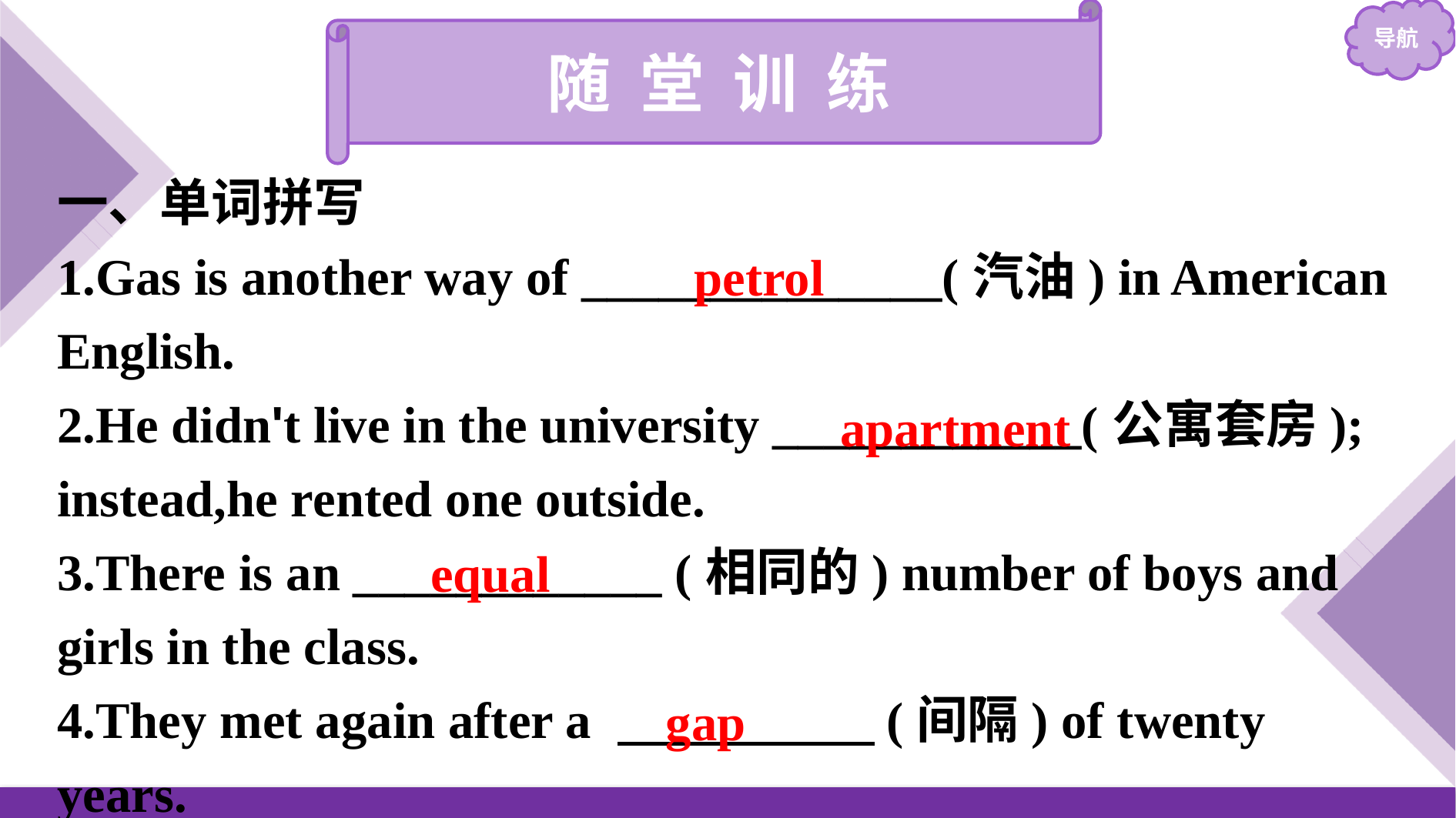

随  堂  训  练
一、单词拼写
1.Gas is another way of ______________(汽油) in American English.
2.He didn't live in the university ____________(公寓套房); instead,he rented one outside.
3.There is an ____________ (相同的) number of boys and girls in the class.
4.They met again after a 　　　　　(间隔) of twenty years.
petrol
apartment
equal
gap